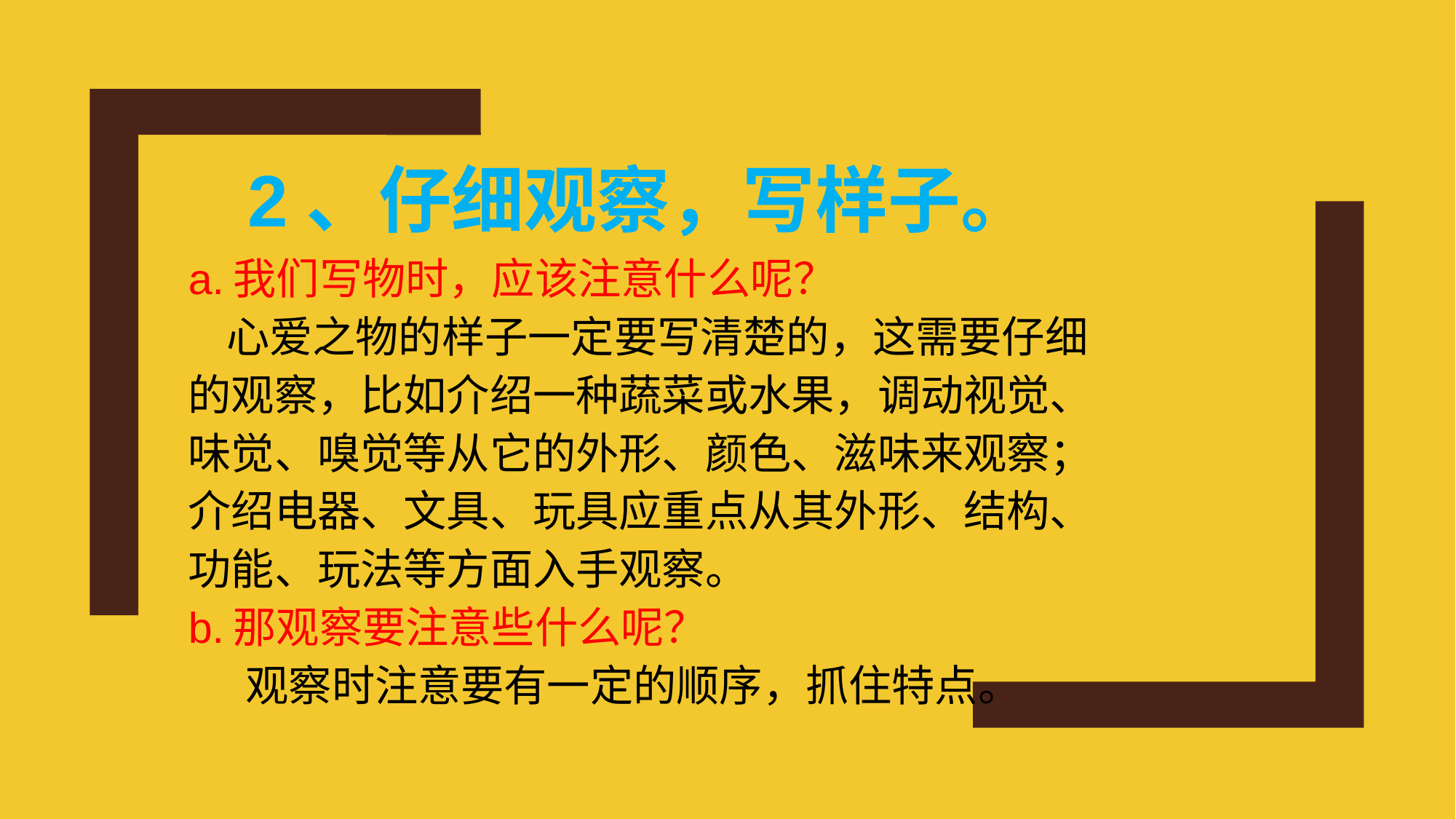

# 2、仔细观察，写样子。
a.我们写物时，应该注意什么呢？
   心爱之物的样子一定要写清楚的，这需要仔细的观察，比如介绍一种蔬菜或水果，调动视觉、味觉、嗅觉等从它的外形、颜色、滋味来观察；介绍电器、文具、玩具应重点从其外形、结构、功能、玩法等方面入手观察。
b.那观察要注意些什么呢？
     观察时注意要有一定的顺序，抓住特点。